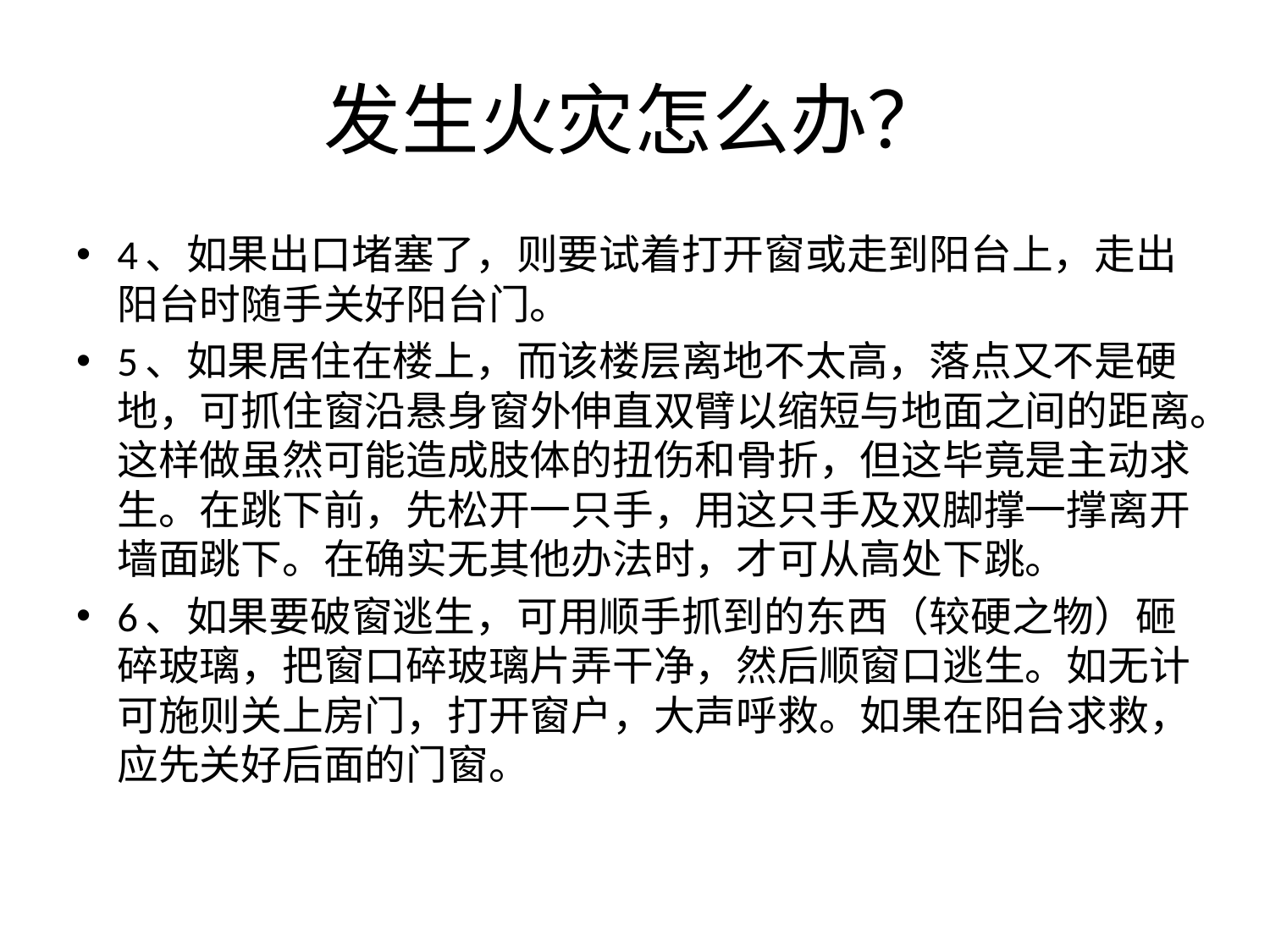

# 发生火灾怎么办？
4、如果出口堵塞了，则要试着打开窗或走到阳台上，走出阳台时随手关好阳台门。
5、如果居住在楼上，而该楼层离地不太高，落点又不是硬地，可抓住窗沿悬身窗外伸直双臂以缩短与地面之间的距离。这样做虽然可能造成肢体的扭伤和骨折，但这毕竟是主动求生。在跳下前，先松开一只手，用这只手及双脚撑一撑离开墙面跳下。在确实无其他办法时，才可从高处下跳。
6、如果要破窗逃生，可用顺手抓到的东西（较硬之物）砸碎玻璃，把窗口碎玻璃片弄干净，然后顺窗口逃生。如无计可施则关上房门，打开窗户，大声呼救。如果在阳台求救，应先关好后面的门窗。